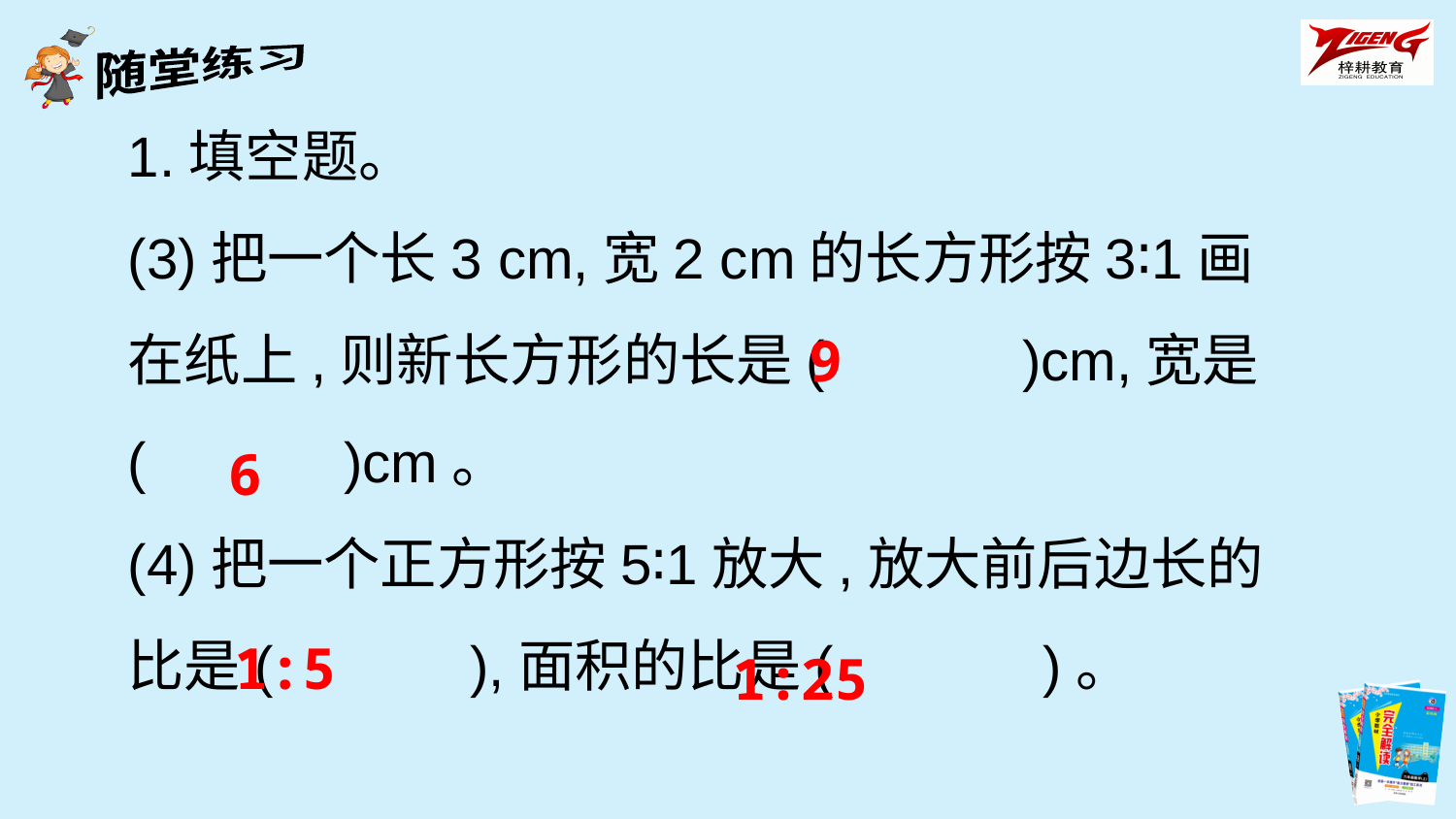

1.填空题。
(3)把一个长3 cm,宽2 cm的长方形按3∶1画在纸上,则新长方形的长是(　　　)cm,宽是
(　　　)cm。
(4)把一个正方形按5∶1放大,放大前后边长的比是(　　　),面积的比是(　　 　)。
9
6
1:5
1:25